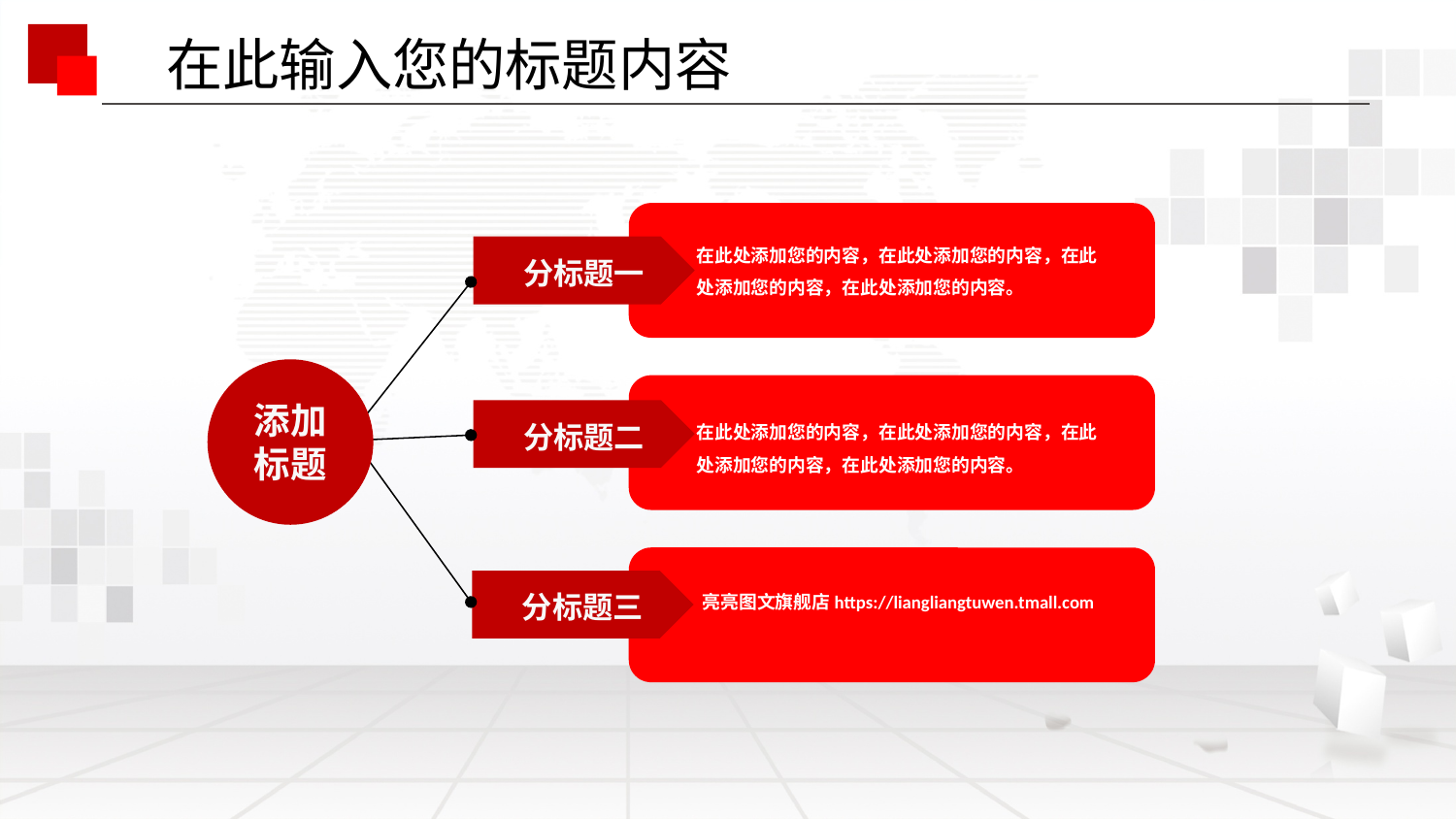

在此输入您的标题内容

在此处添加您的内容，在此处添加您的内容，在此处添加您的内容，在此处添加您的内容。

 分标题一

添加
标题

 分标题二
在此处添加您的内容，在此处添加您的内容，在此处添加您的内容，在此处添加您的内容。

 分标题三
亮亮图文旗舰店https://liangliangtuwen.tmall.com